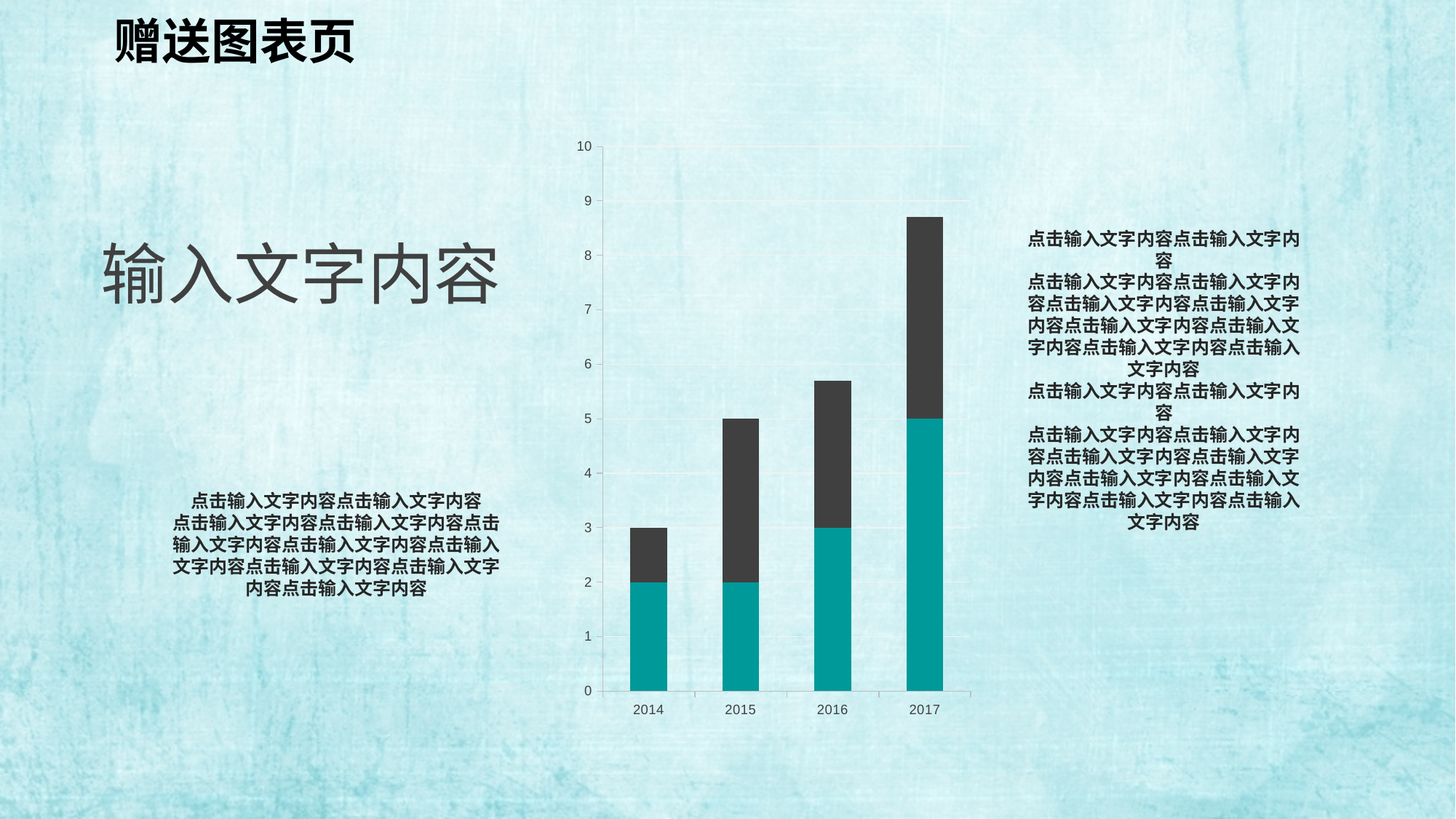

赠送图表页

### Chart

| Category | Series 3 | series 4 |
|---|---|---|
| 2014 | 2.0 | 1.0 |
| 2015 | 2.0 | 3.0 |
| 2016 | 3.0 | 2.7 |
| 2017 | 5.0 | 3.7 |
点击输入文字内容点击输入文字内容
点击输入文字内容点击输入文字内容点击输入文字内容点击输入文字内容点击输入文字内容点击输入文字内容点击输入文字内容点击输入文字内容
点击输入文字内容点击输入文字内容
点击输入文字内容点击输入文字内容点击输入文字内容点击输入文字内容点击输入文字内容点击输入文字内容点击输入文字内容点击输入文字内容

输入文字内容
点击输入文字内容点击输入文字内容
点击输入文字内容点击输入文字内容点击输入文字内容点击输入文字内容点击输入文字内容点击输入文字内容点击输入文字内容点击输入文字内容